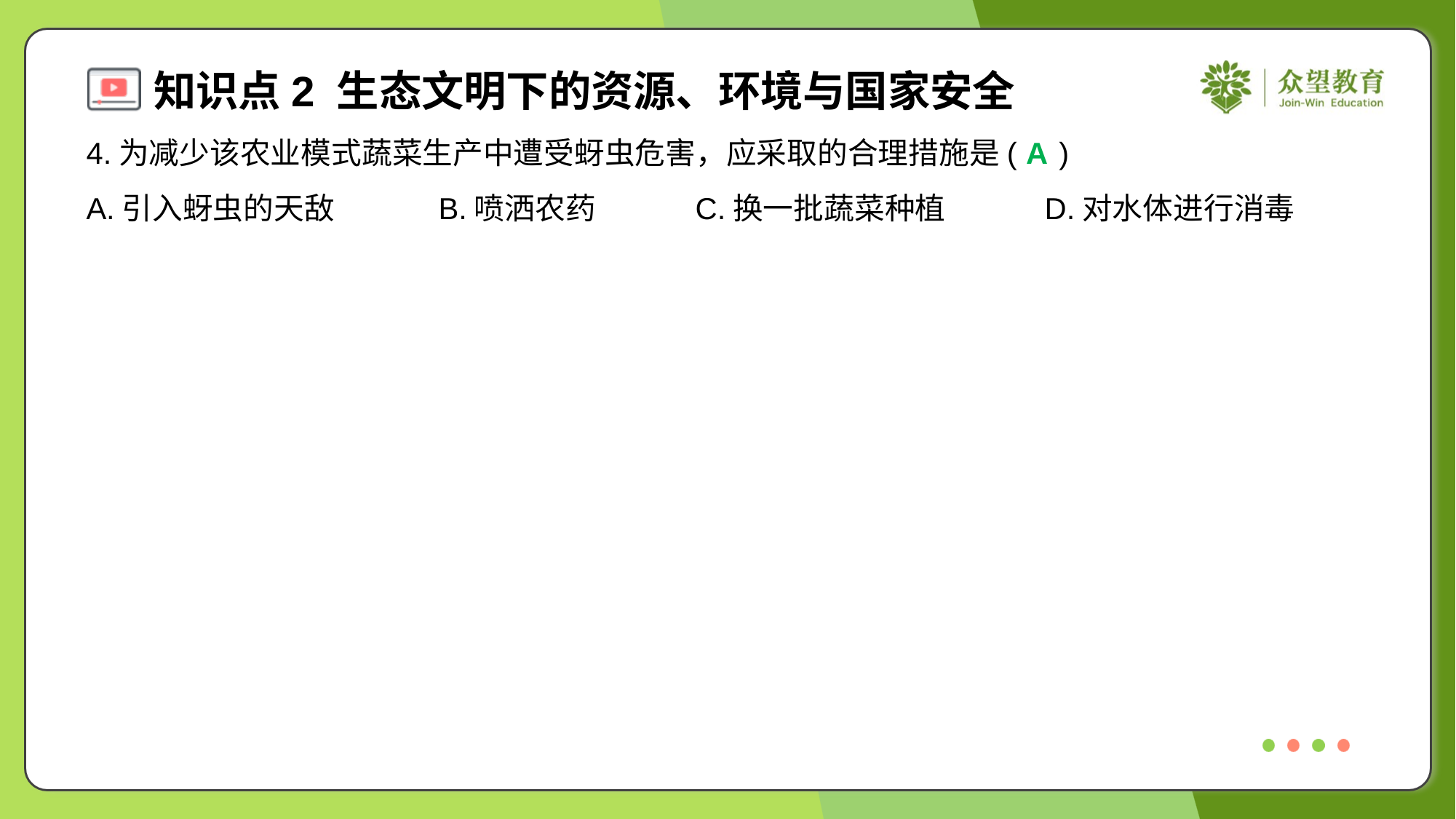

4.为减少该农业模式蔬菜生产中遭受蚜虫危害，应采取的合理措施是(     )
A
A.引入蚜虫的天敌	B.喷洒农药	C.换一批蔬菜种植	D.对水体进行消毒